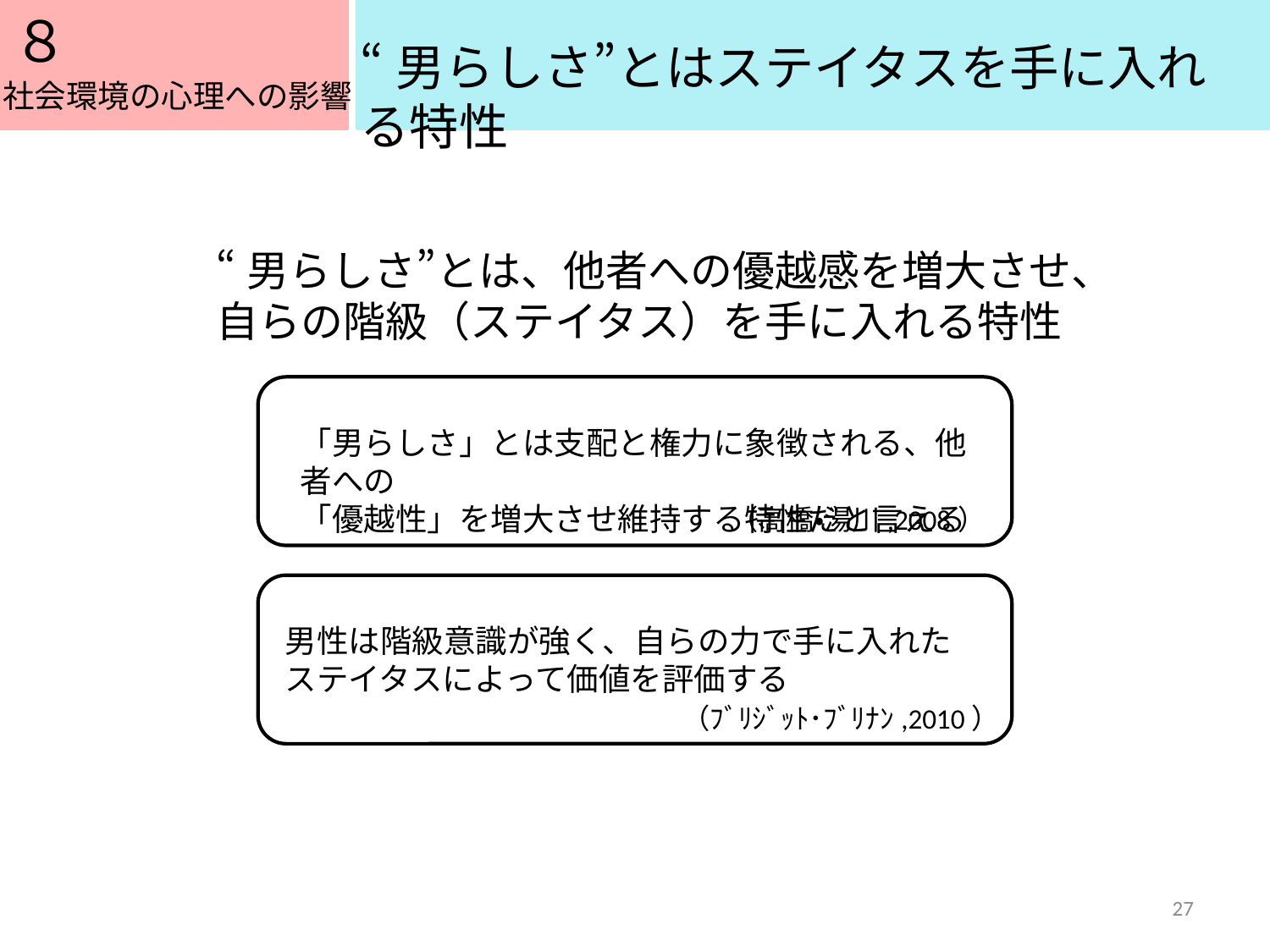

８
５

“男らしさ”とはステイタスを手に入れる特性
社会環境の心理への影響

“男らしさ”とは、他者への優越感を増大させ、
自らの階級（ステイタス）を手に入れる特性

「男らしさ」とは支配と権力に象徴される、他者への
「優越性」を増大させ維持する特性だと言える
（高橋・湯川,2008）

男性は階級意識が強く、自らの力で手に入れた
ステイタスによって価値を評価する
（ﾌﾞﾘｼﾞｯﾄ･ﾌﾞﾘﾅﾝ,2010）
27